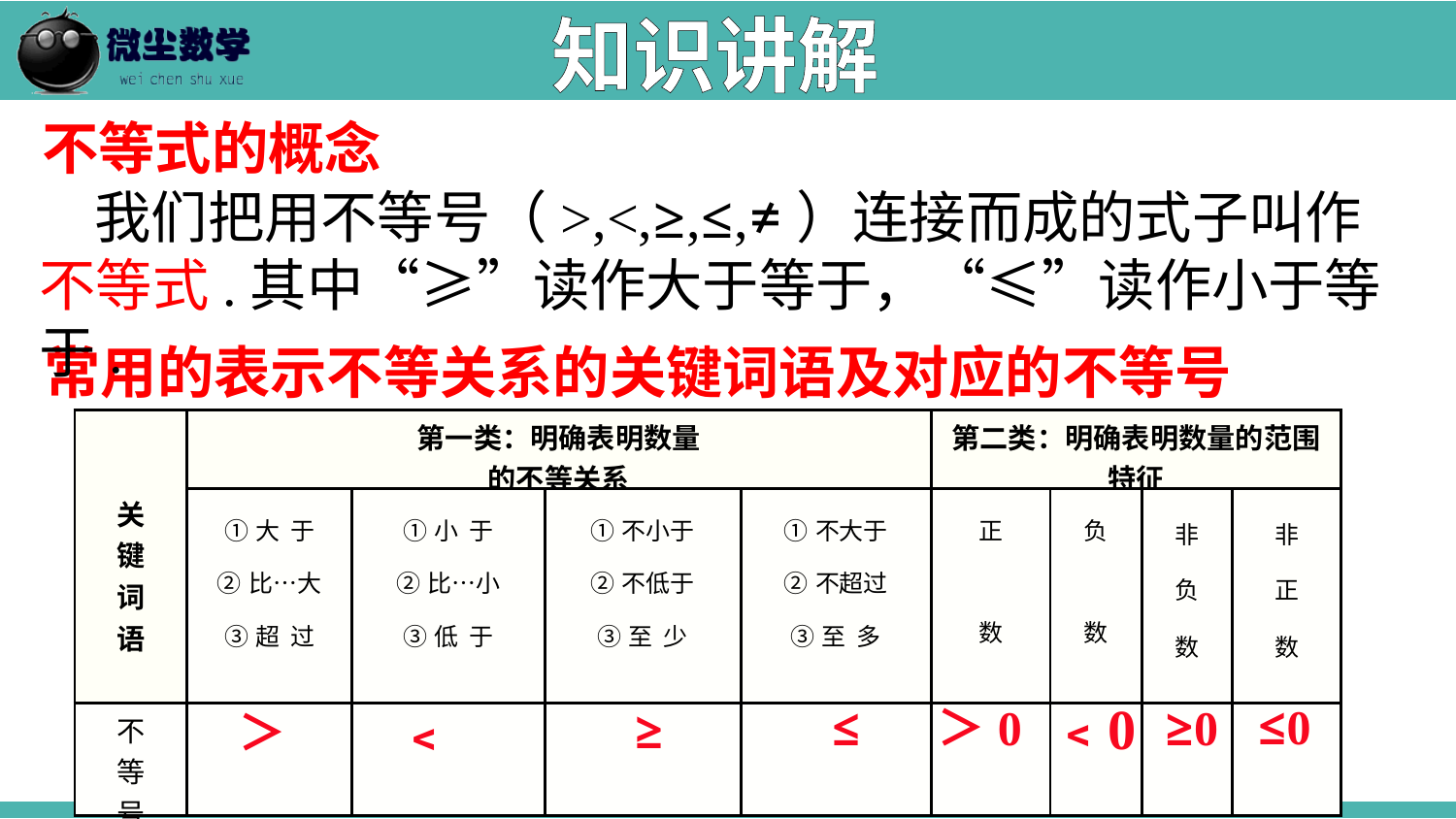

知识讲解
不等式的概念
    我们把用不等号（>,<,≥,≤,≠）连接而成的式子叫作不等式.其中“≥”读作大于等于，“≤”读作小于等于.
常用的表示不等关系的关键词语及对应的不等号
| 关 键 词 语 | 第一类：明确表明数量 的不等关系 |  |  |  | 第二类：明确表明数量的范围特征 |  |  |  |
| --- | --- | --- | --- | --- | --- | --- | --- | --- |
|  | ①大 于 ②比…大 ③超 过 | ①小 于 ②比…小 ③低 于 | ①不小于 ②不低于 ③至 少 | ①不大于 ②不超过 ③至 多 | 正 数 | 负 数 | 非 负 数 | 非 正 数 |
| 不 等 号 |  |  |  |  |  |  |  |  |
﹤0
≤0
﹤
≤
＞0
≥0
≥
＞